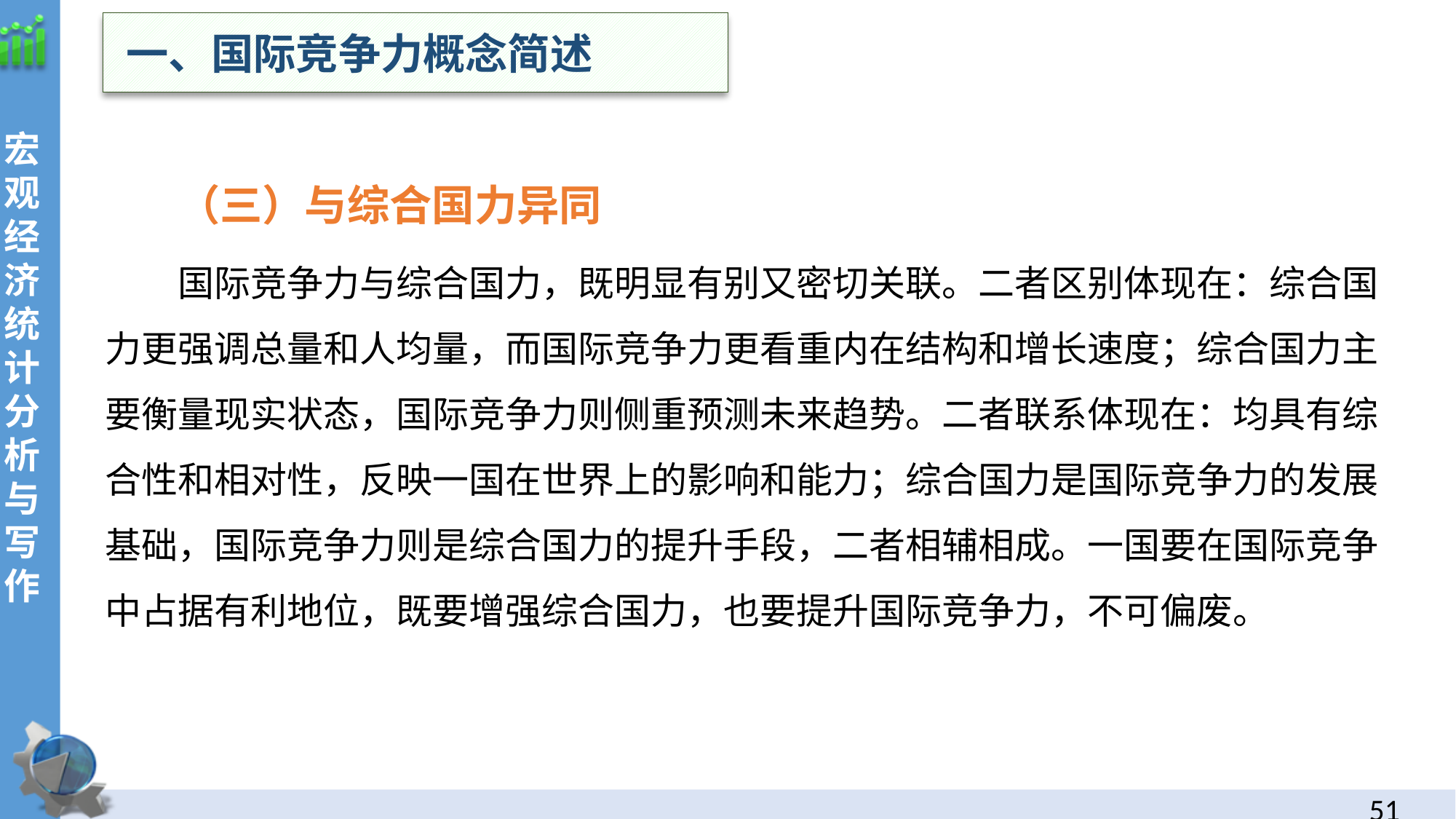

一、国际竞争力概念简述
（三）与综合国力异同
国际竞争力与综合国力，既明显有别又密切关联。二者区别体现在：综合国力更强调总量和人均量，而国际竞争力更看重内在结构和增长速度；综合国力主要衡量现实状态，国际竞争力则侧重预测未来趋势。二者联系体现在：均具有综合性和相对性，反映一国在世界上的影响和能力；综合国力是国际竞争力的发展基础，国际竞争力则是综合国力的提升手段，二者相辅相成。一国要在国际竞争中占据有利地位，既要增强综合国力，也要提升国际竞争力，不可偏废。

51